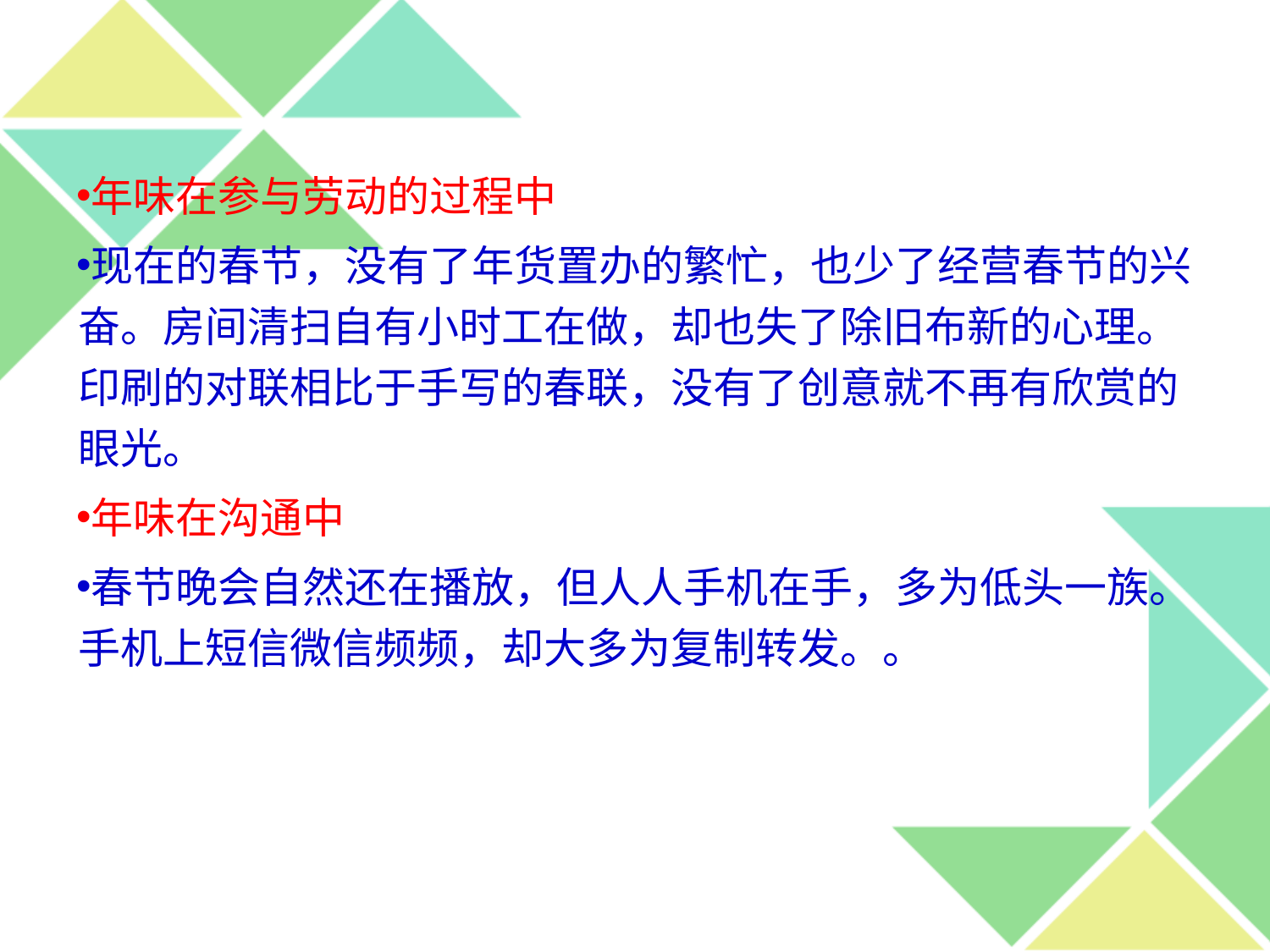

年味在参与劳动的过程中
现在的春节，没有了年货置办的繁忙，也少了经营春节的兴奋。房间清扫自有小时工在做，却也失了除旧布新的心理。印刷的对联相比于手写的春联，没有了创意就不再有欣赏的眼光。
年味在沟通中
春节晚会自然还在播放，但人人手机在手，多为低头一族。手机上短信微信频频，却大多为复制转发。。